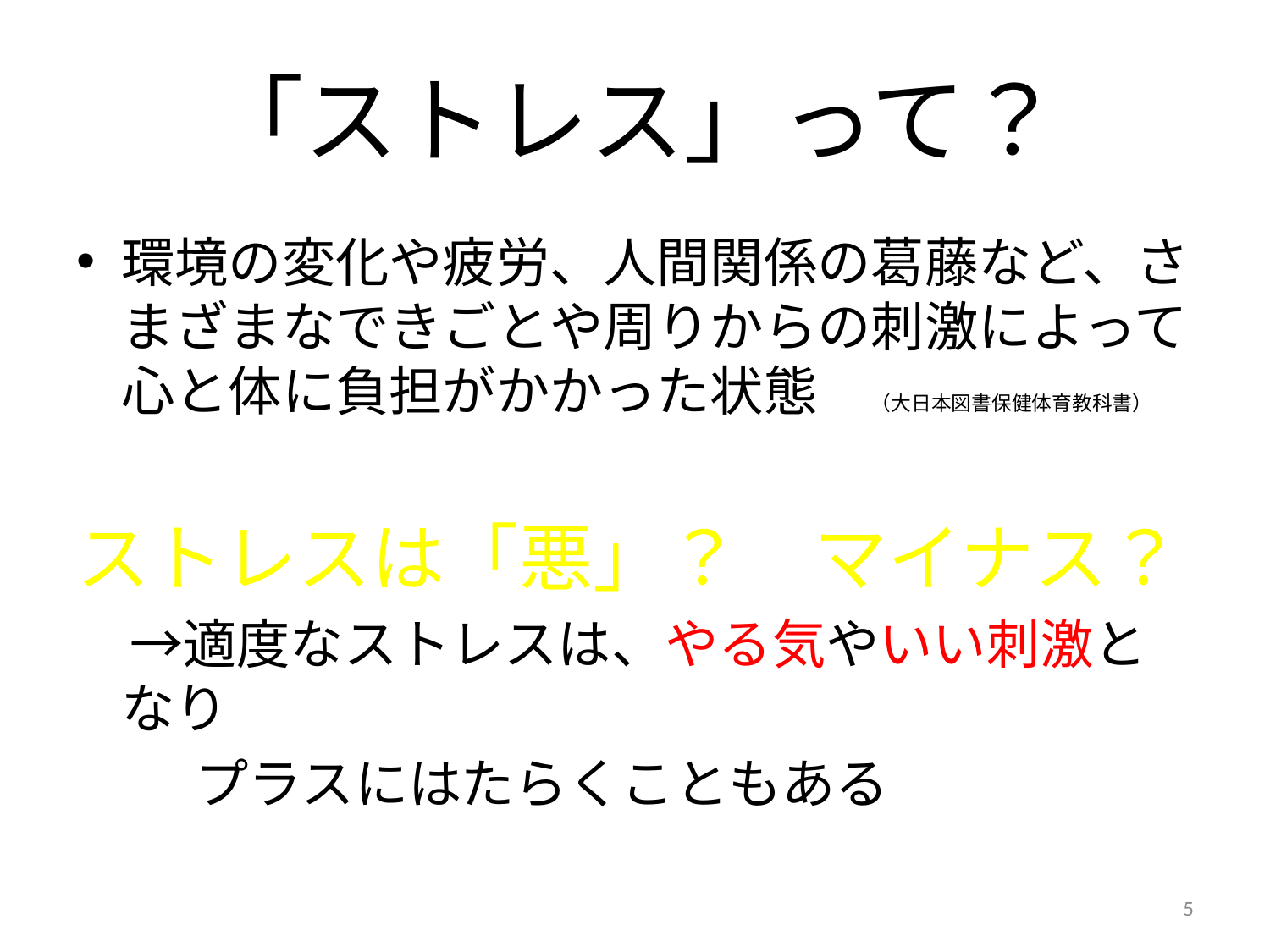

# 「ストレス」って？
環境の変化や疲労、人間関係の葛藤など、さまざまなできごとや周りからの刺激によって心と体に負担がかかった状態　（大日本図書保健体育教科書）

ストレスは「悪」？　マイナス？
　→適度なストレスは、やる気やいい刺激となり
　　 プラスにはたらくこともある
5